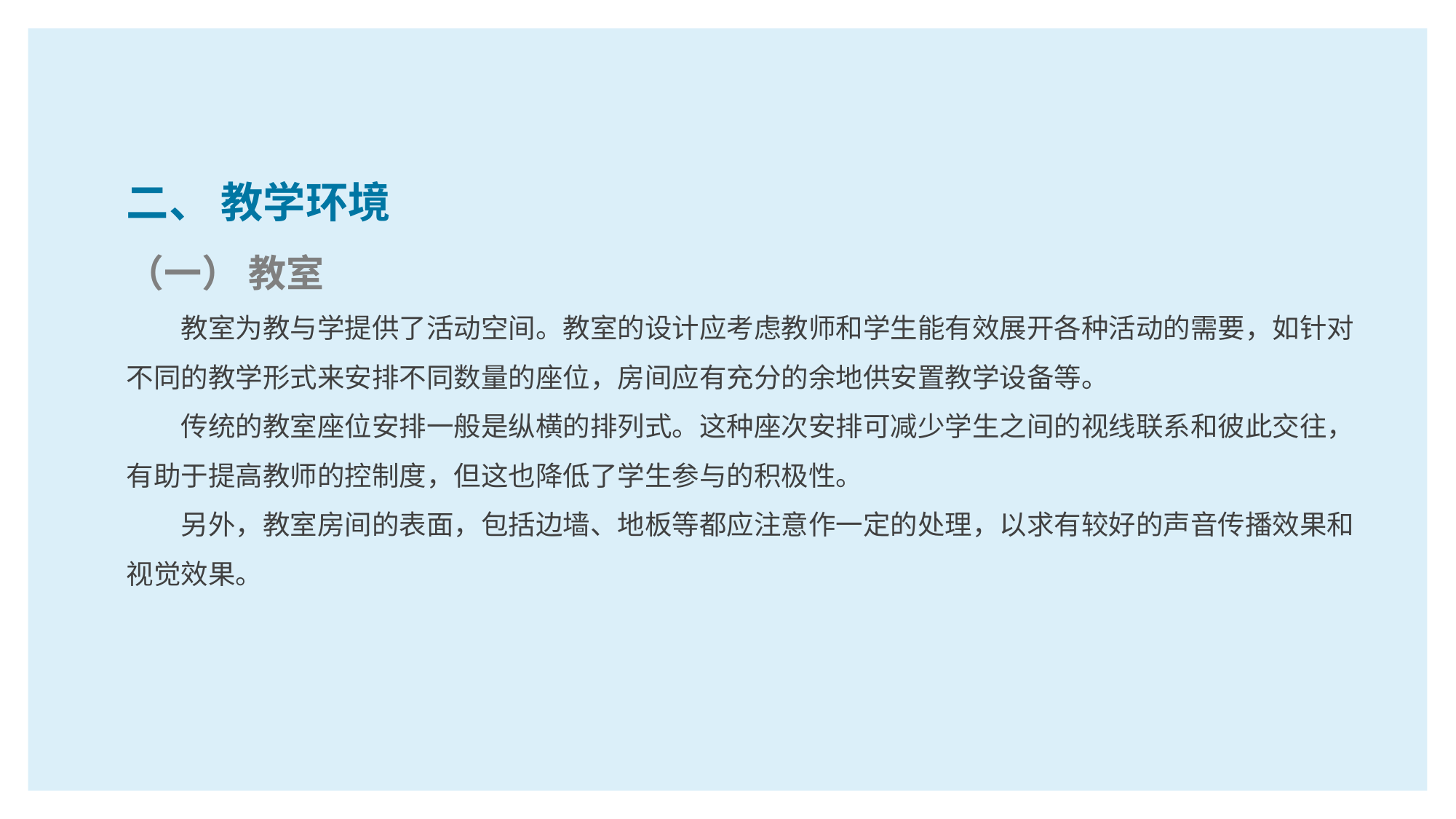

二、 教学环境
（一） 教室
教室为教与学提供了活动空间。教室的设计应考虑教师和学生能有效展开各种活动的需要，如针对不同的教学形式来安排不同数量的座位，房间应有充分的余地供安置教学设备等。
传统的教室座位安排一般是纵横的排列式。这种座次安排可减少学生之间的视线联系和彼此交往，有助于提高教师的控制度，但这也降低了学生参与的积极性。
另外，教室房间的表面，包括边墙、地板等都应注意作一定的处理，以求有较好的声音传播效果和视觉效果。